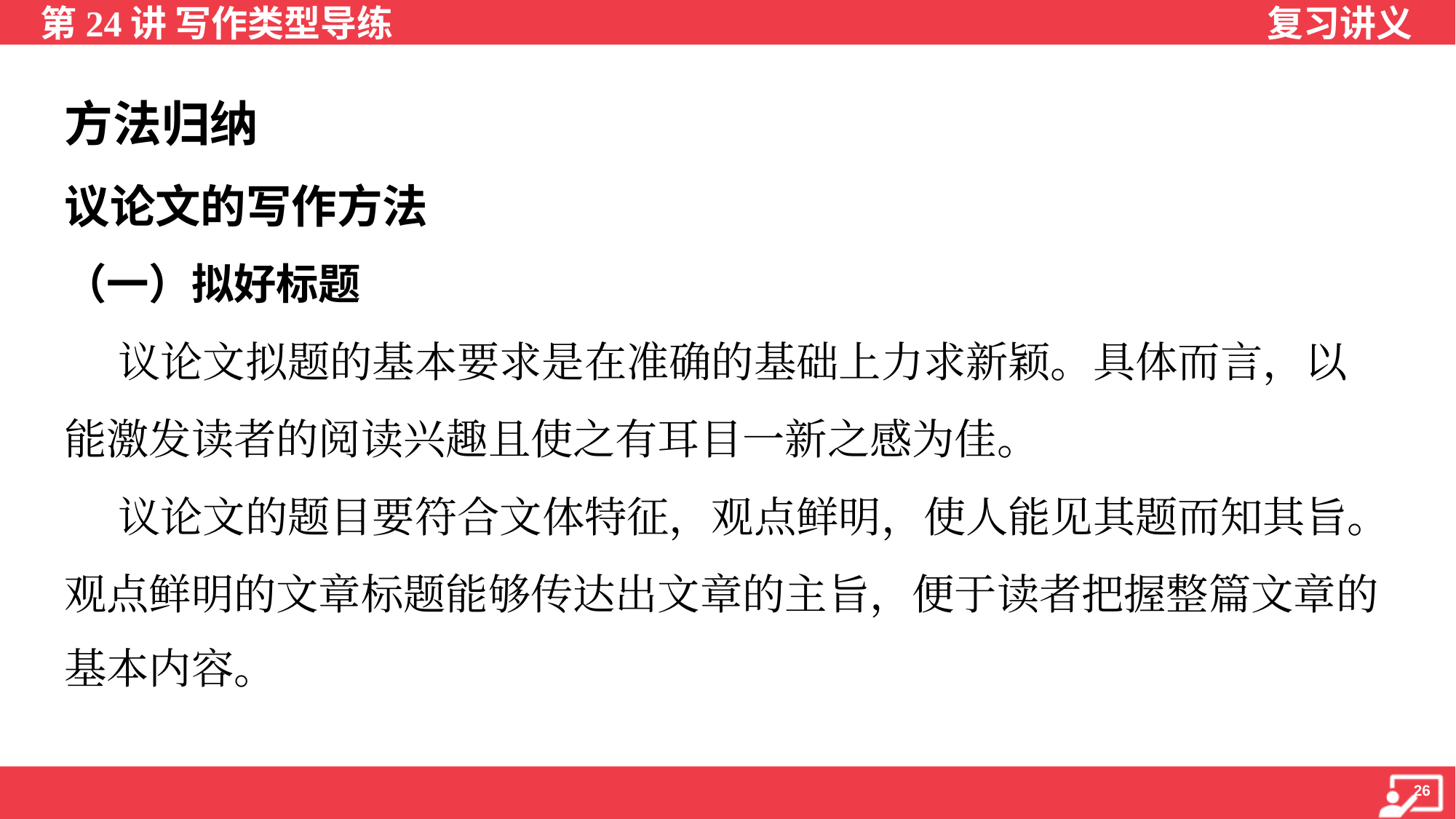

方法归纳
议论文的写作方法
（一）拟好标题
    议论文拟题的基本要求是在准确的基础上力求新颖。具体而言，以
能激发读者的阅读兴趣且使之有耳目一新之感为佳。
    议论文的题目要符合文体特征，观点鲜明，使人能见其题而知其旨。
观点鲜明的文章标题能够传达出文章的主旨，便于读者把握整篇文章的
基本内容。